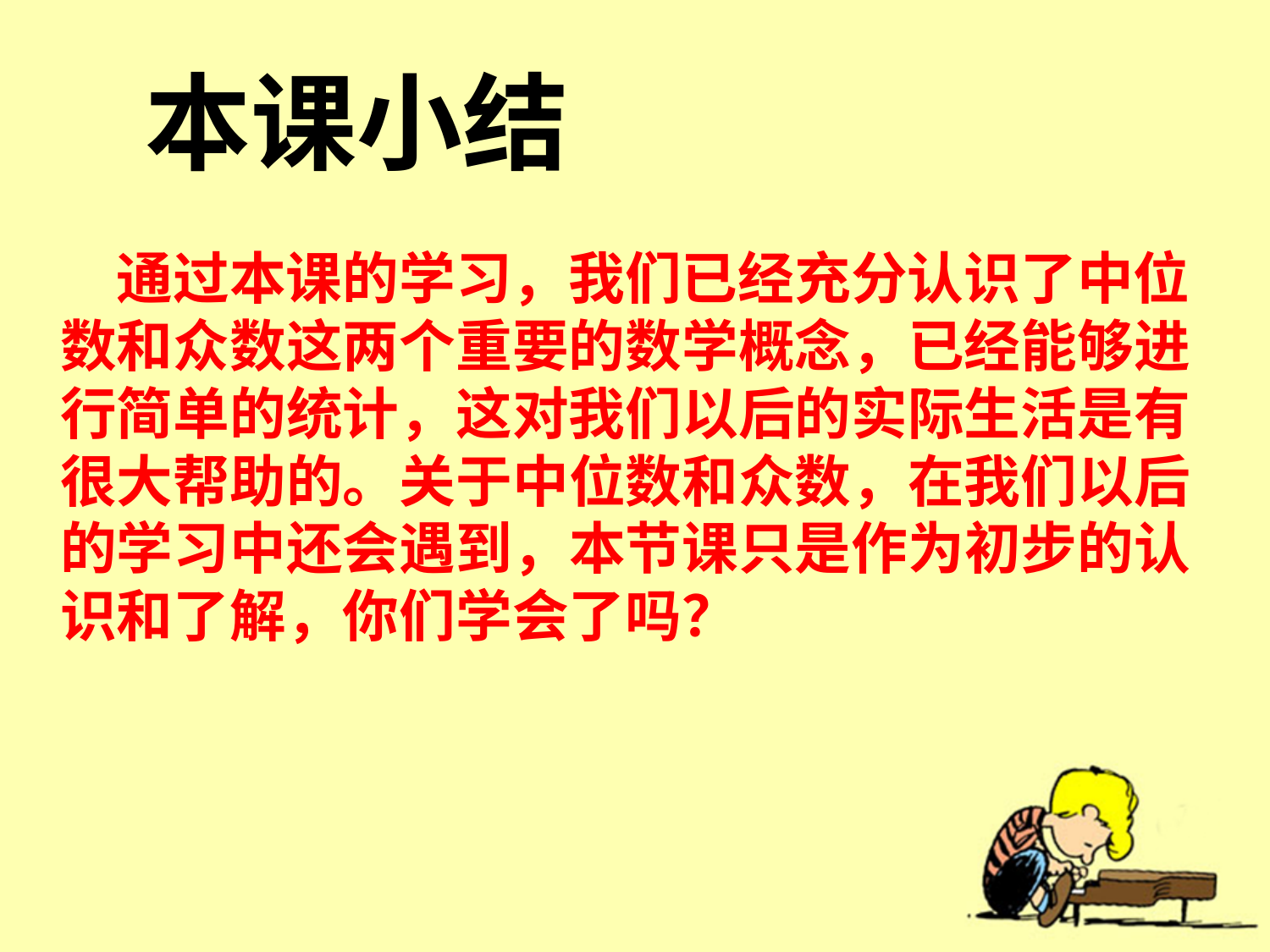

# 本课小结
       通过本课的学习，我们已经充分认识了中位数和众数这两个重要的数学概念，已经能够进行简单的统计，这对我们以后的实际生活是有很大帮助的。关于中位数和众数，在我们以后的学习中还会遇到，本节课只是作为初步的认识和了解，你们学会了吗？